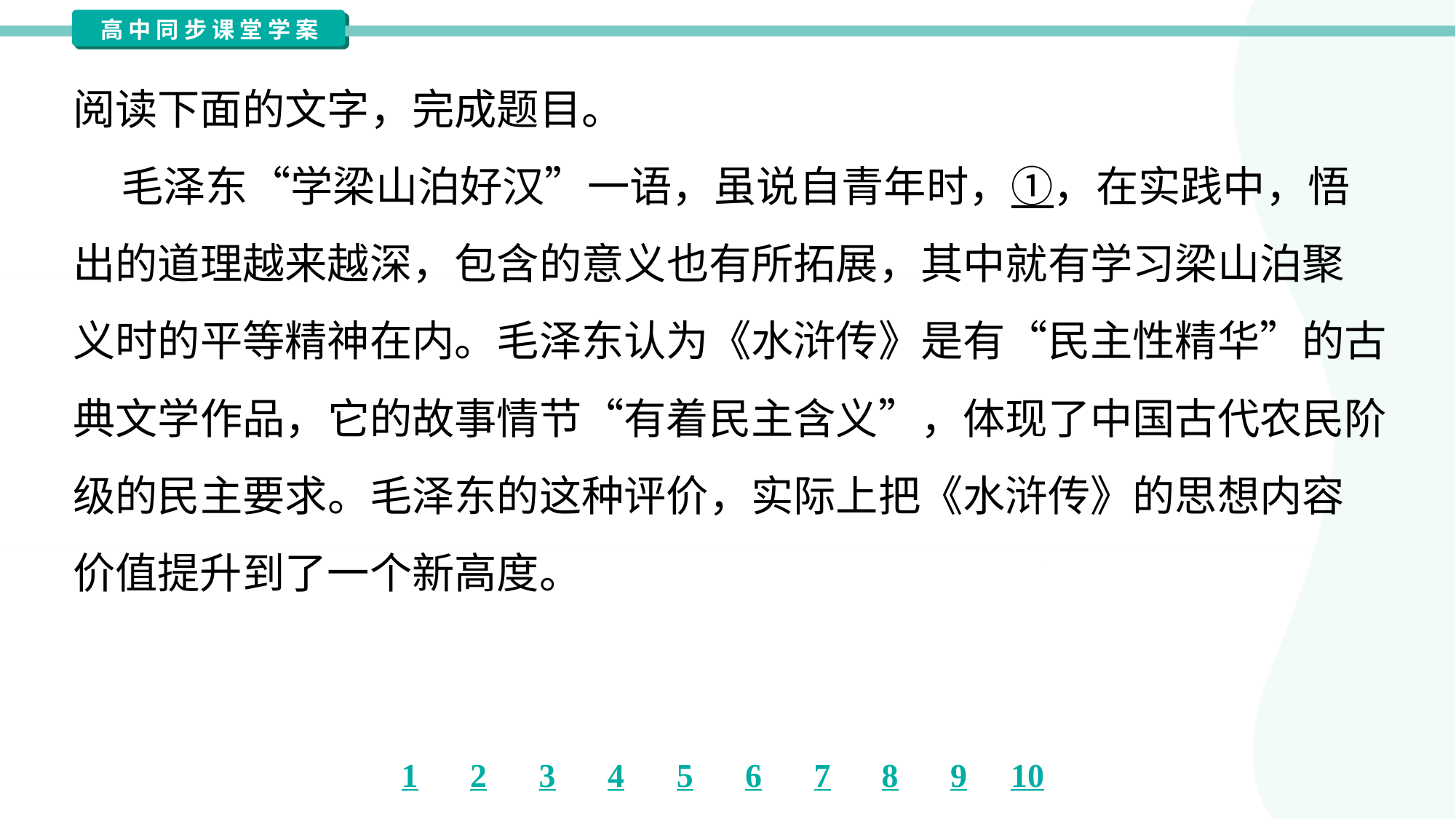

阅读下面的文字，完成题目。
    毛泽东“学梁山泊好汉”一语，虽说自青年时，①，在实践中，悟
出的道理越来越深，包含的意义也有所拓展，其中就有学习梁山泊聚
义时的平等精神在内。毛泽东认为《水浒传》是有“民主性精华”的古
典文学作品，它的故事情节“有着民主含义”，体现了中国古代农民阶
级的民主要求。毛泽东的这种评价，实际上把《水浒传》的思想内容
价值提升到了一个新高度。